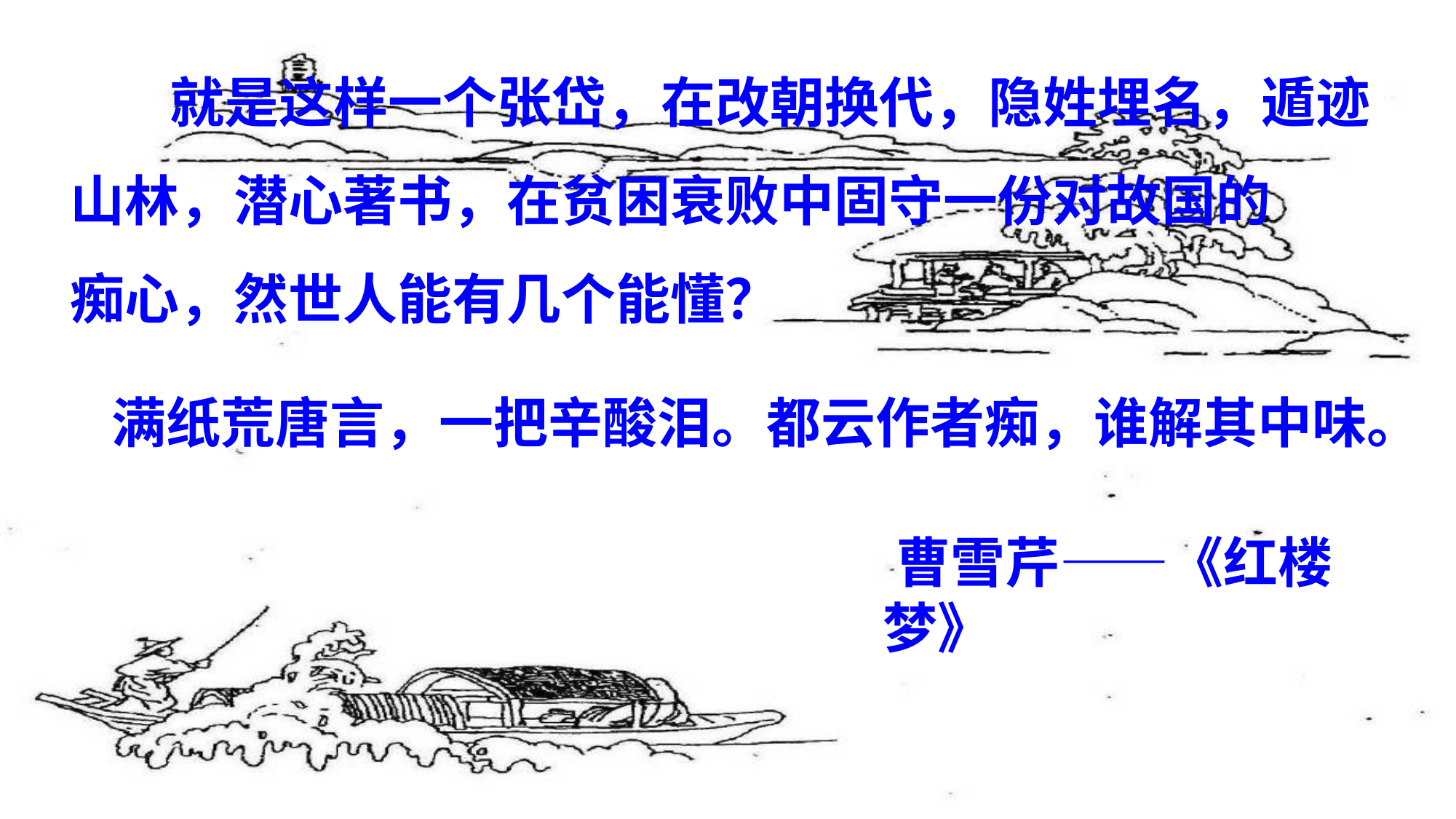

就是这样一个张岱，在改朝换代，隐姓埋名，遁迹
山林，潜心著书，在贫困衰败中固守一份对故国的
痴心，然世人能有几个能懂？
  满纸荒唐言，一把辛酸泪。都云作者痴，谁解其中味。
 曹雪芹——《红楼梦》